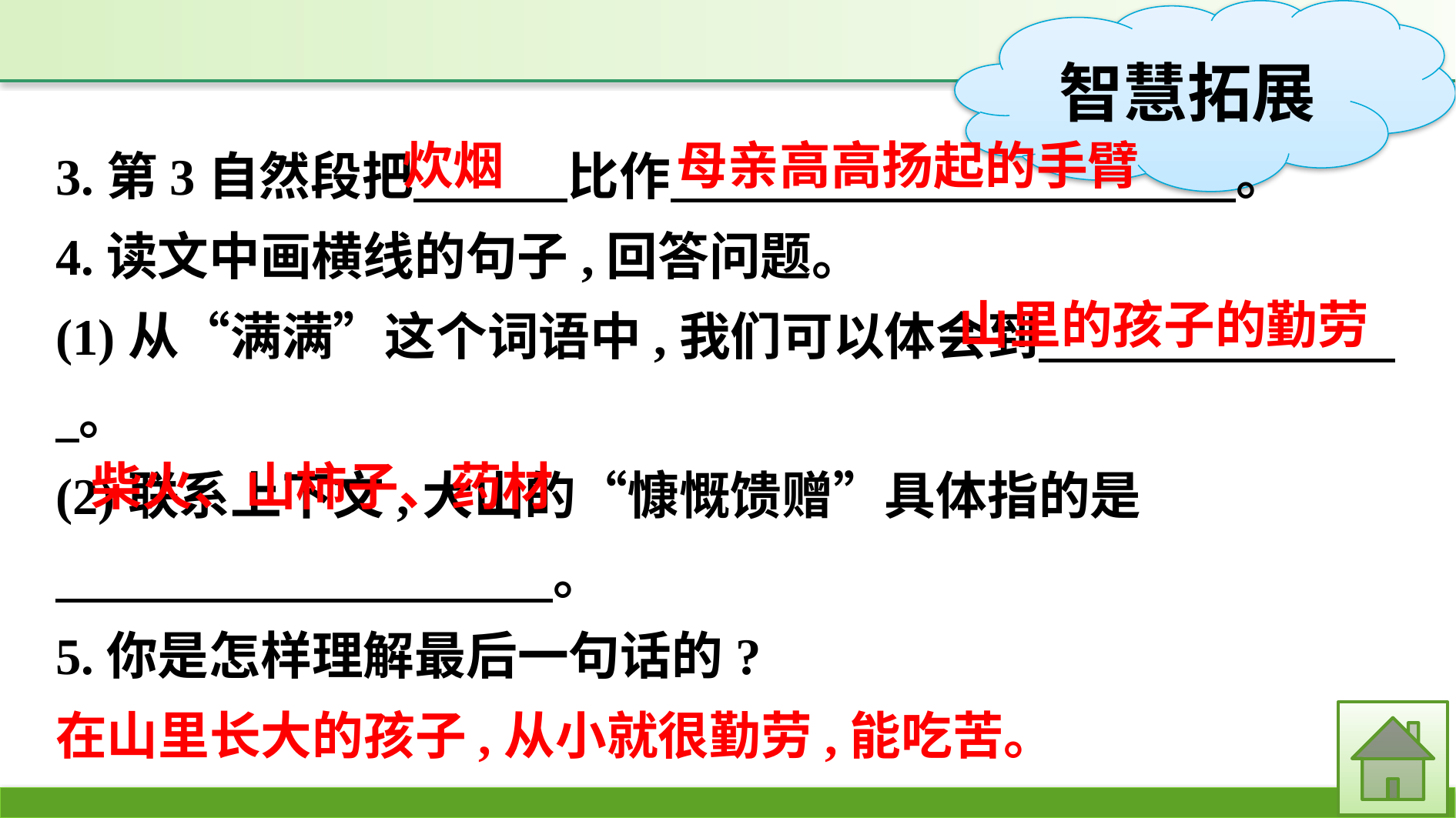

3.第3自然段把　　　比作　　　　　　　　　　　。
4.读文中画横线的句子,回答问题。
(1)从“满满”这个词语中,我们可以体会到　                             。
(2)联系上下文,大山的“慷慨馈赠”具体指的是
　                                      。
5.你是怎样理解最后一句话的?
在山里长大的孩子,从小就很勤劳,能吃苦。
母亲高高扬起的手臂
炊烟
山里的孩子的勤劳
柴火、山柿子、药材